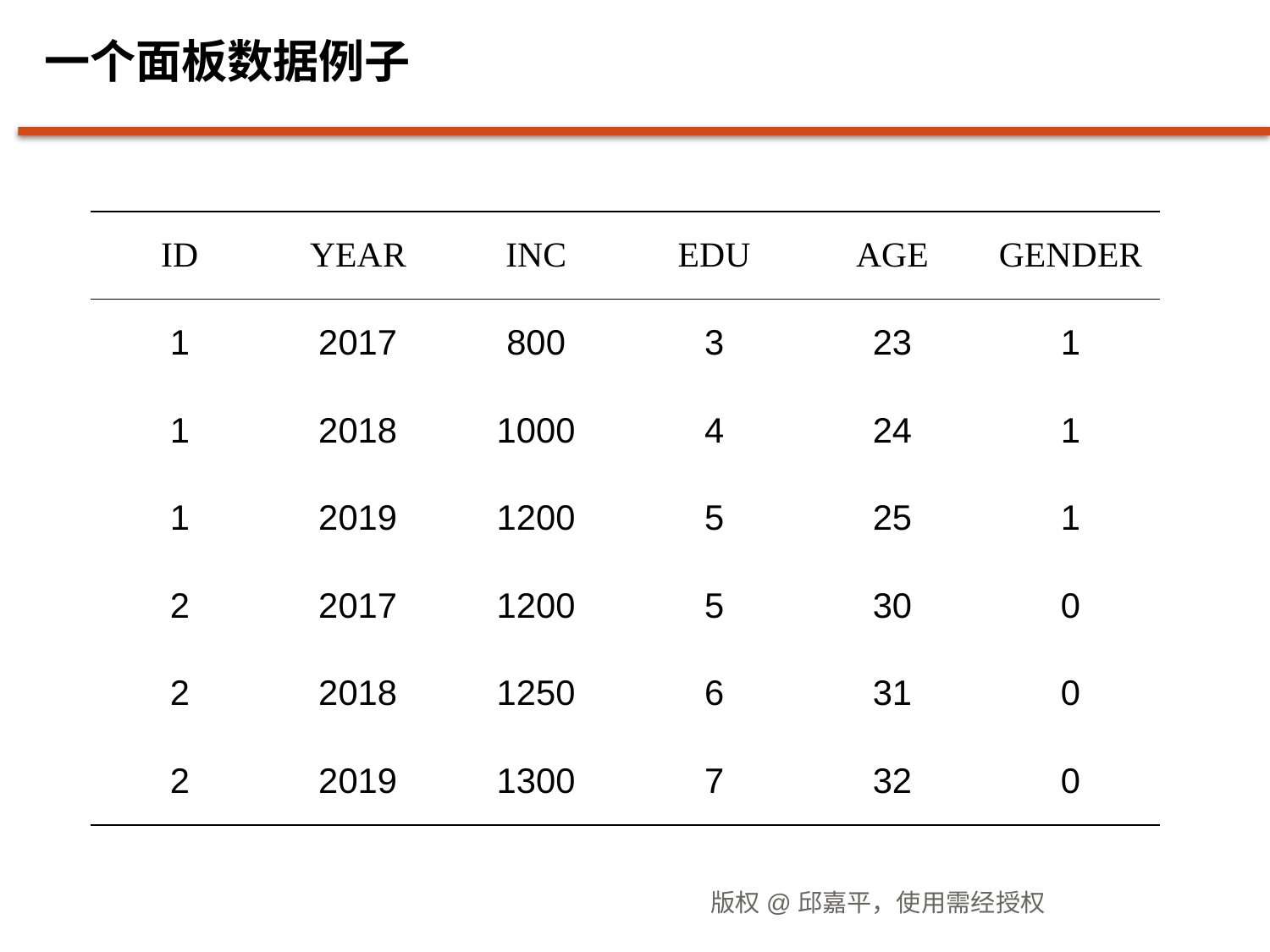

# 一个面板数据例子
| ID | YEAR | INC | EDU | AGE | GENDER |
| --- | --- | --- | --- | --- | --- |
| 1 | 2017 | 800 | 3 | 23 | 1 |
| 1 | 2018 | 1000 | 4 | 24 | 1 |
| 1 | 2019 | 1200 | 5 | 25 | 1 |
| 2 | 2017 | 1200 | 5 | 30 | 0 |
| 2 | 2018 | 1250 | 6 | 31 | 0 |
| 2 | 2019 | 1300 | 7 | 32 | 0 |
版权@邱嘉平，使用需经授权